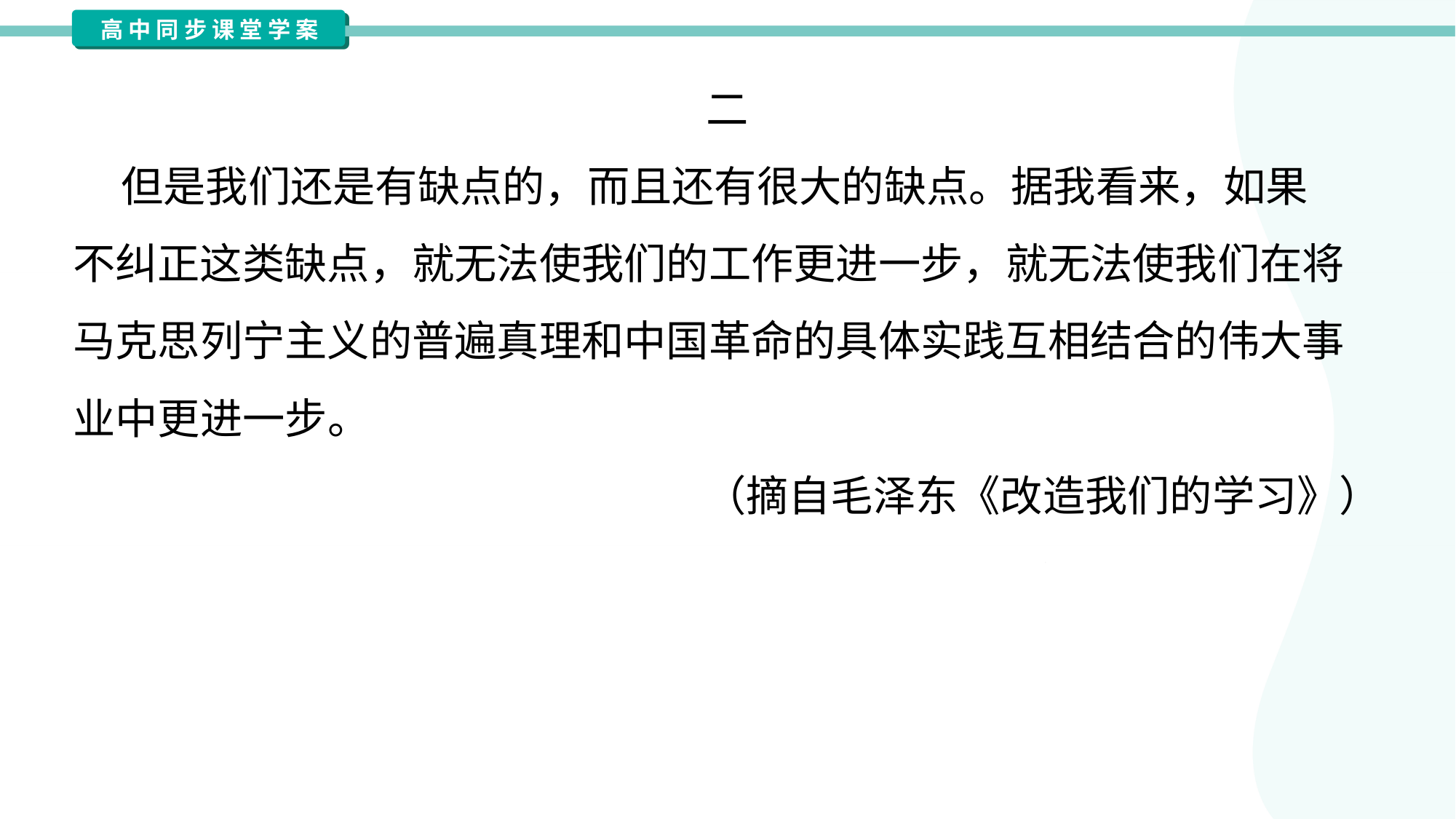

二
    但是我们还是有缺点的，而且还有很大的缺点。据我看来，如果
不纠正这类缺点，就无法使我们的工作更进一步，就无法使我们在将
马克思列宁主义的普遍真理和中国革命的具体实践互相结合的伟大事
业中更进一步。
（摘自毛泽东《改造我们的学习》）